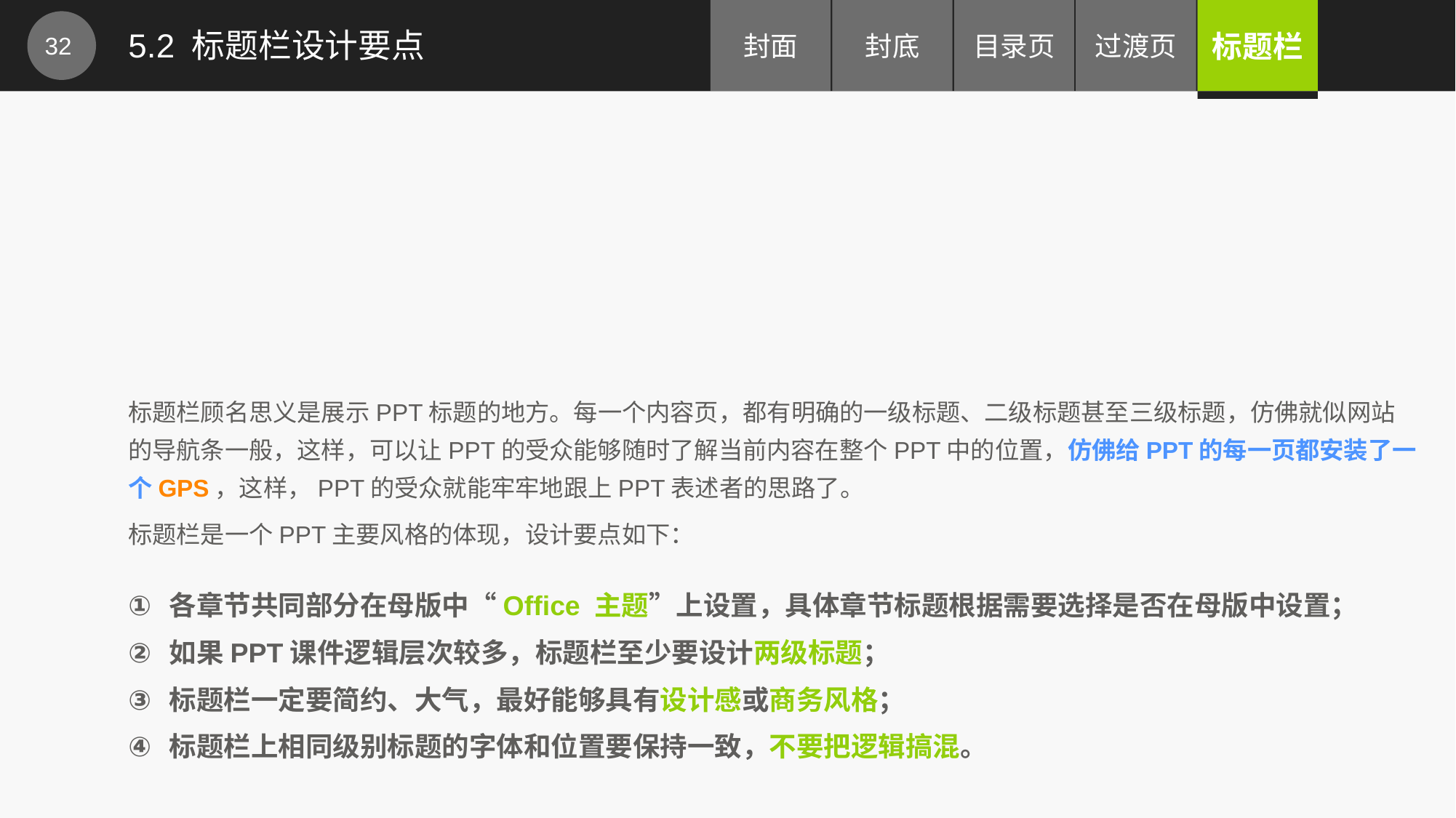

5.2 标题栏设计要点
标题栏顾名思义是展示PPT标题的地方。每一个内容页，都有明确的一级标题、二级标题甚至三级标题，仿佛就似网站的导航条一般，这样，可以让PPT的受众能够随时了解当前内容在整个PPT中的位置，仿佛给PPT的每一页都安装了一个GPS，这样，PPT的受众就能牢牢地跟上PPT表述者的思路了。
标题栏是一个PPT主要风格的体现，设计要点如下：
各章节共同部分在母版中“Office 主题”上设置，具体章节标题根据需要选择是否在母版中设置；
如果PPT课件逻辑层次较多，标题栏至少要设计两级标题；
标题栏一定要简约、大气，最好能够具有设计感或商务风格；
标题栏上相同级别标题的字体和位置要保持一致，不要把逻辑搞混。